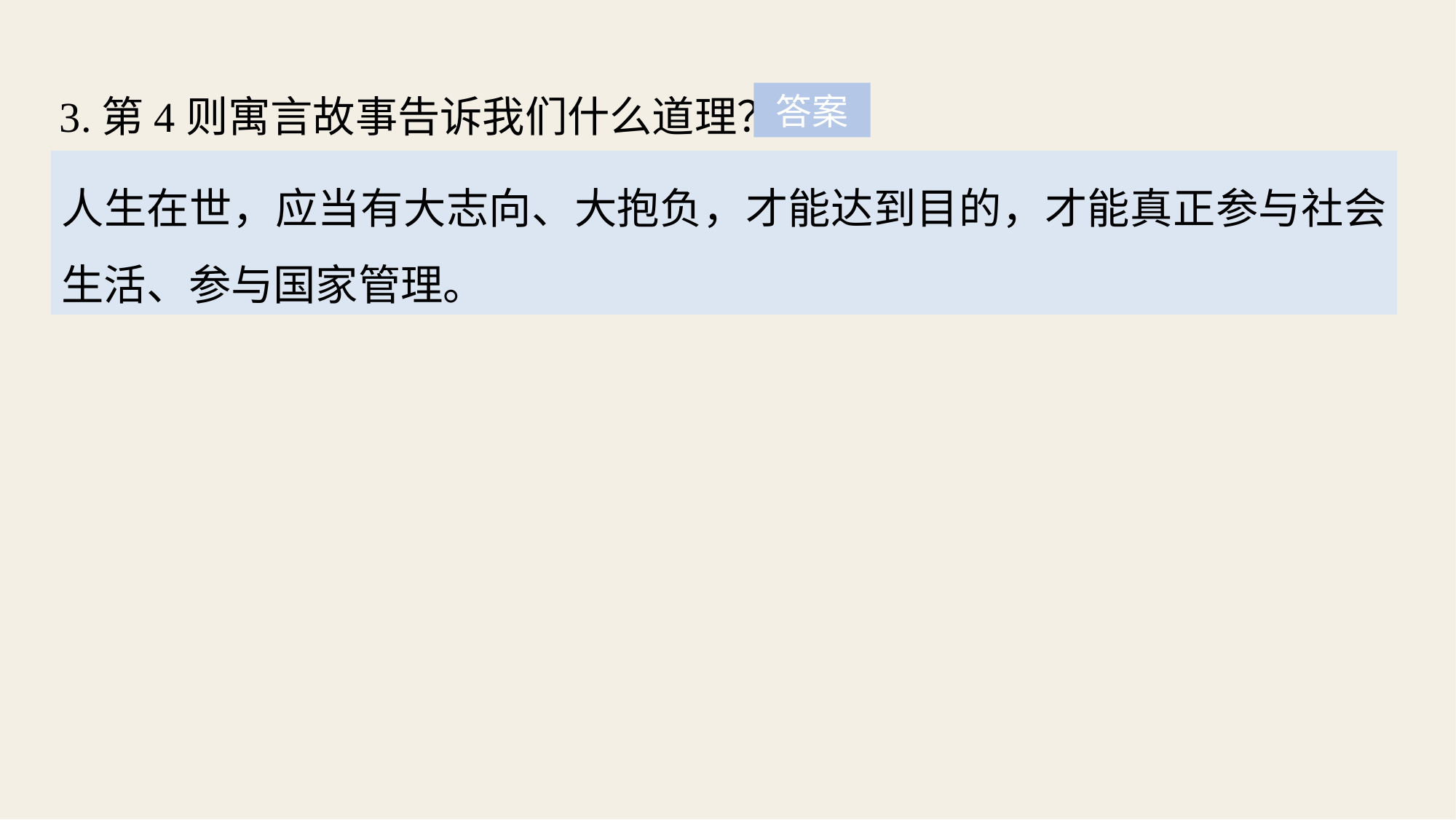

3.第4则寓言故事告诉我们什么道理？
答案
人生在世，应当有大志向、大抱负，才能达到目的，才能真正参与社会生活、参与国家管理。